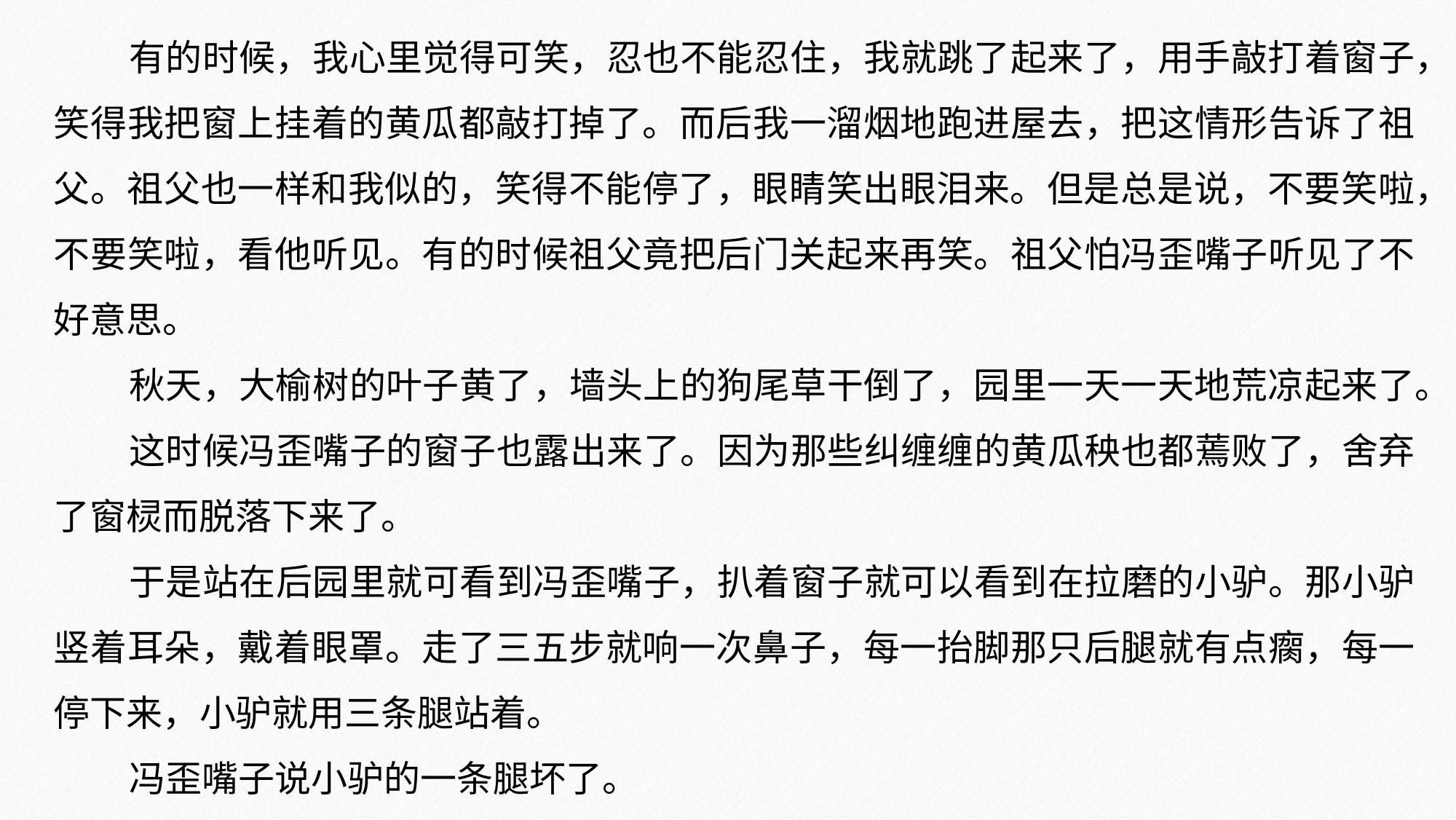

有的时候，我心里觉得可笑，忍也不能忍住，我就跳了起来了，用手敲打着窗子，笑得我把窗上挂着的黄瓜都敲打掉了。而后我一溜烟地跑进屋去，把这情形告诉了祖父。祖父也一样和我似的，笑得不能停了，眼睛笑出眼泪来。但是总是说，不要笑啦，不要笑啦，看他听见。有的时候祖父竟把后门关起来再笑。祖父怕冯歪嘴子听见了不好意思。
秋天，大榆树的叶子黄了，墙头上的狗尾草干倒了，园里一天一天地荒凉起来了。
这时候冯歪嘴子的窗子也露出来了。因为那些纠缠缠的黄瓜秧也都蔫败了，舍弃了窗棂而脱落下来了。
于是站在后园里就可看到冯歪嘴子，扒着窗子就可以看到在拉磨的小驴。那小驴竖着耳朵，戴着眼罩。走了三五步就响一次鼻子，每一抬脚那只后腿就有点瘸，每一停下来，小驴就用三条腿站着。
冯歪嘴子说小驴的一条腿坏了。